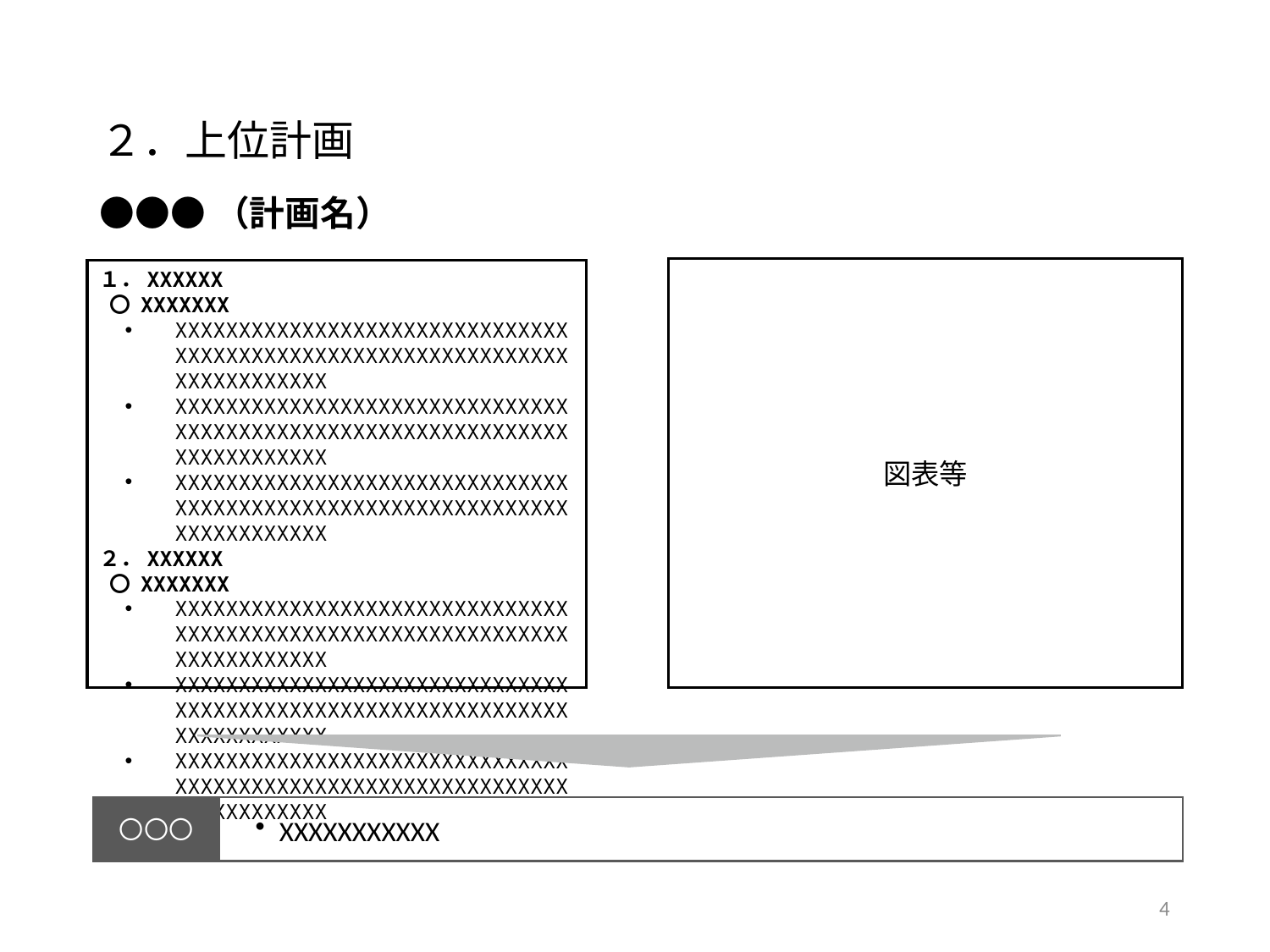

# ２．上位計画
●●●（計画名）
図表等
１．XXXXXX
 〇 XXXXXXX
XXXXXXXXXXXXXXXXXXXXXXXXXXXXXXXXXXXXXXXXXXXXXXXXXXXXXXXXXXXXXXXXXXXXXXXXXX
XXXXXXXXXXXXXXXXXXXXXXXXXXXXXXXXXXXXXXXXXXXXXXXXXXXXXXXXXXXXXXXXXXXXXXXXXX
XXXXXXXXXXXXXXXXXXXXXXXXXXXXXXXXXXXXXXXXXXXXXXXXXXXXXXXXXXXXXXXXXXXXXXXXXX
２．XXXXXX
 〇 XXXXXXX
XXXXXXXXXXXXXXXXXXXXXXXXXXXXXXXXXXXXXXXXXXXXXXXXXXXXXXXXXXXXXXXXXXXXXXXXXX
XXXXXXXXXXXXXXXXXXXXXXXXXXXXXXXXXXXXXXXXXXXXXXXXXXXXXXXXXXXXXXXXXXXXXXXXXX
XXXXXXXXXXXXXXXXXXXXXXXXXXXXXXXXXXXXXXXXXXXXXXXXXXXXXXXXXXXXXXXXXXXXXXXXXX

XXXXXXXXXXX
〇〇〇
4